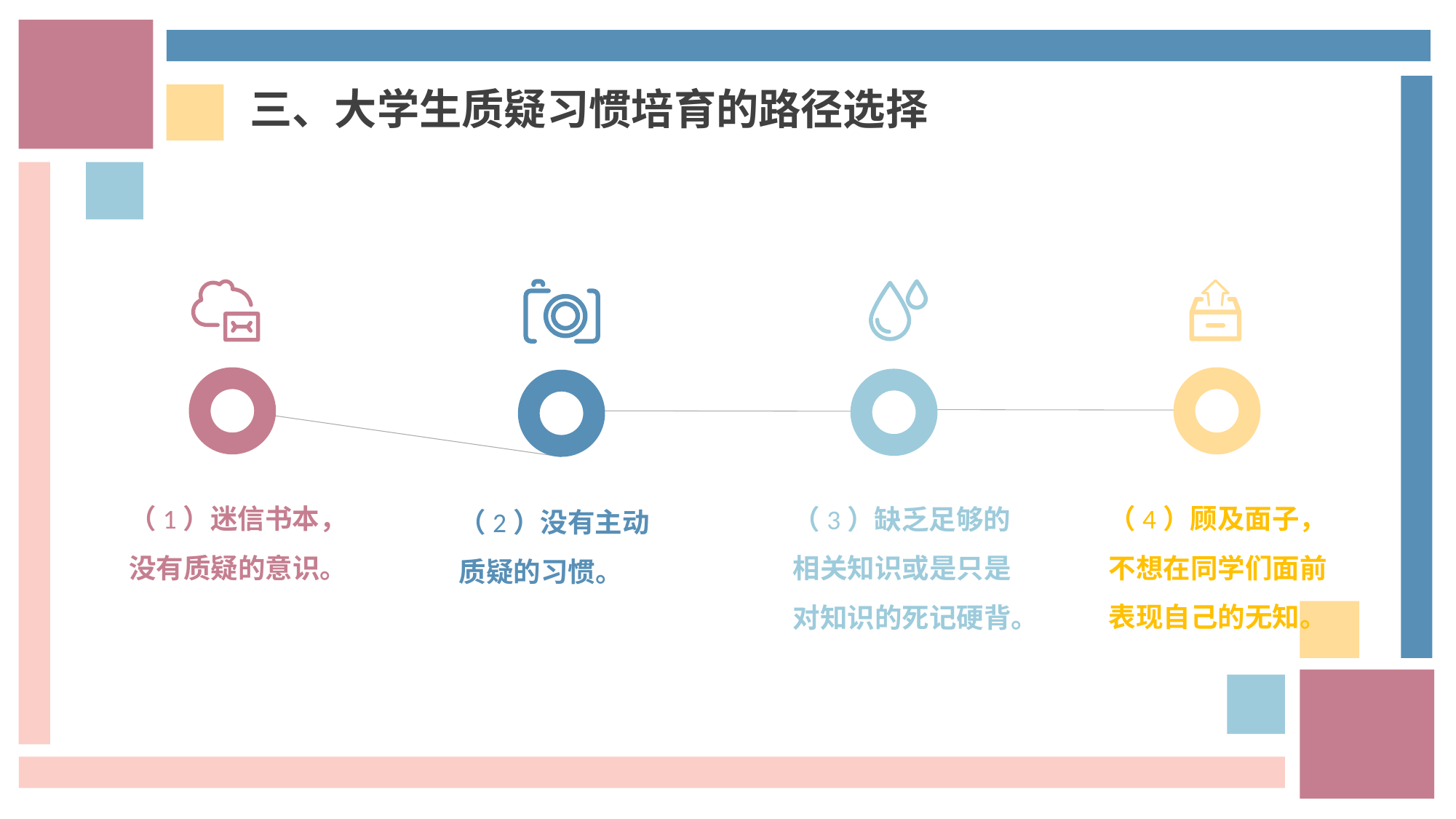

三、大学生质疑习惯培育的路径选择

（4）顾及面子，不想在同学们面前表现自己的无知。
（1）迷信书本，没有质疑的意识。
（3）缺乏足够的相关知识或是只是对知识的死记硬背。
（2）没有主动质疑的习惯。